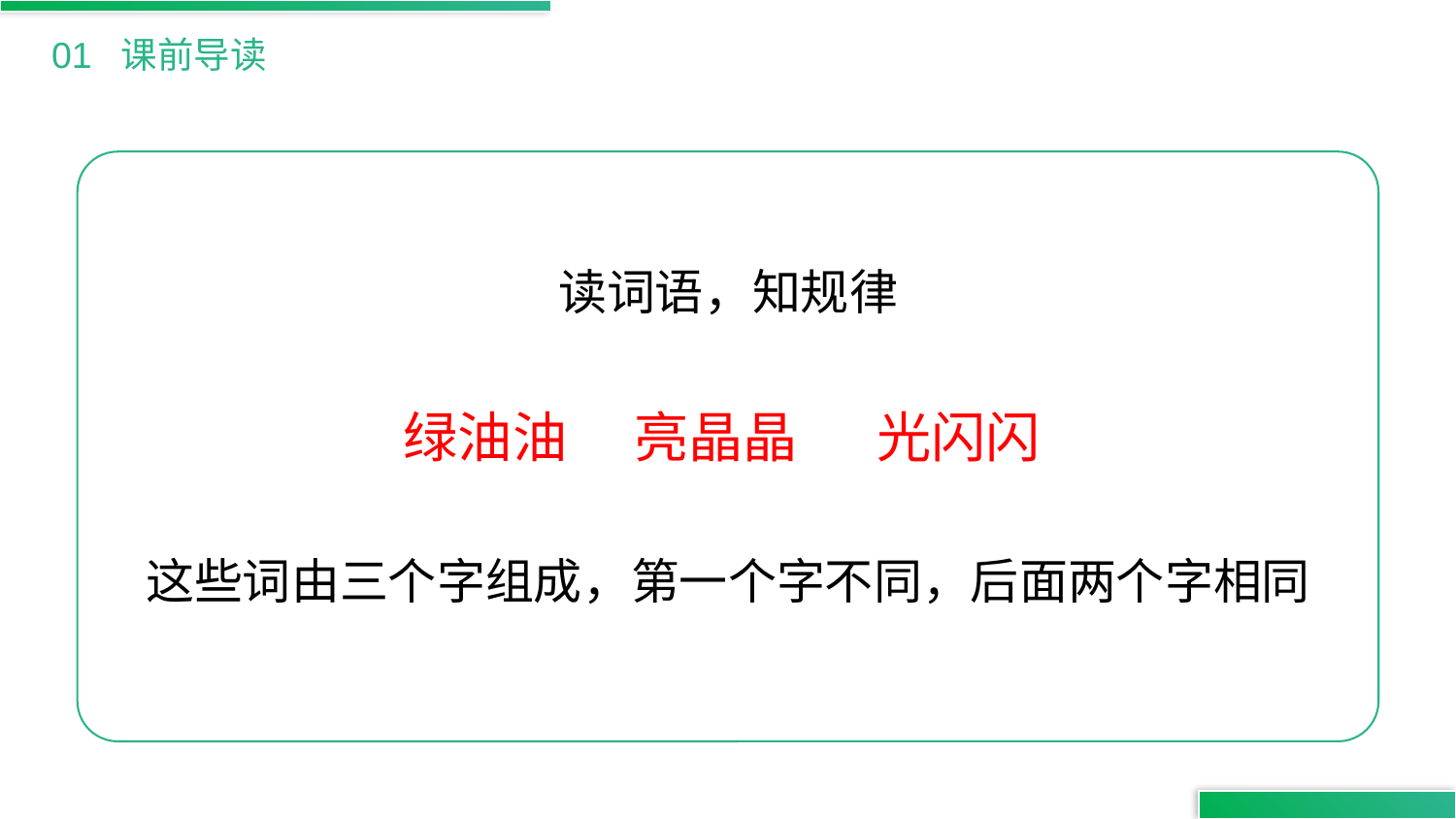

01  课前导读
读词语，知规律
绿油油 　亮晶晶 　 光闪闪
这些词由三个字组成，第一个字不同，后面两个字相同